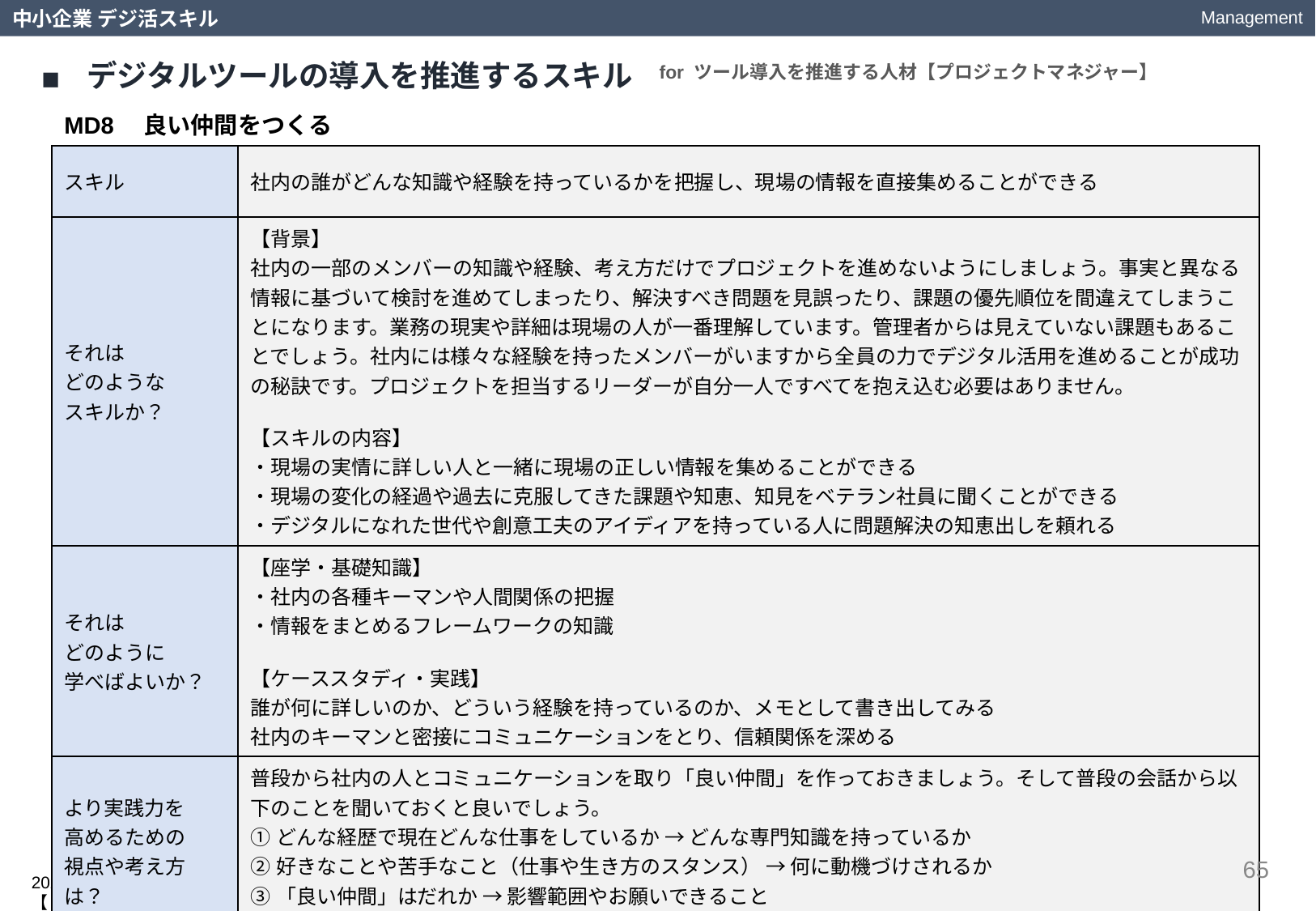

Management
中小企業 デジ活スキル
デジタルツールの導入を推進するスキル
for ツール導入を推進する人材【プロジェクトマネジャー】
MD8　良い仲間をつくる
| スキル | 社内の誰がどんな知識や経験を持っているかを把握し、現場の情報を直接集めることができる |
| --- | --- |
| それは どのような スキルか？ | 【背景】 社内の一部のメンバーの知識や経験、考え方だけでプロジェクトを進めないようにしましょう。事実と異なる情報に基づいて検討を進めてしまったり、解決すべき問題を見誤ったり、課題の優先順位を間違えてしまうことになります。業務の現実や詳細は現場の人が一番理解しています。管理者からは見えていない課題もあることでしょう。社内には様々な経験を持ったメンバーがいますから全員の力でデジタル活用を進めることが成功の秘訣です。プロジェクトを担当するリーダーが自分一人ですべてを抱え込む必要はありません。 【スキルの内容】 ・現場の実情に詳しい人と一緒に現場の正しい情報を集めることができる ・現場の変化の経過や過去に克服してきた課題や知恵、知見をベテラン社員に聞くことができる ・デジタルになれた世代や創意工夫のアイディアを持っている人に問題解決の知恵出しを頼れる |
| それは どのように 学べばよいか？ | 【座学・基礎知識】 ・社内の各種キーマンや人間関係の把握 ・情報をまとめるフレームワークの知識 【ケーススタディ・実践】 誰が何に詳しいのか、どういう経験を持っているのか、メモとして書き出してみる 社内のキーマンと密接にコミュニケーションをとり、信頼関係を深める |
| より実践力を 高めるための 視点や考え方は？ | 普段から社内の人とコミュニケーションを取り「良い仲間」を作っておきましょう。そして普段の会話から以下のことを聞いておくと良いでしょう。 ①どんな経歴で現在どんな仕事をしているか → どんな専門知識を持っているか ②好きなことや苦手なこと（仕事や生き方のスタンス） → 何に動機づけされるか ③「良い仲間」はだれか → 影響範囲やお願いできること また、人事管理の一環としてキャリアやスキルを管理しプロジェクトに活かすことも有効です。 |
65